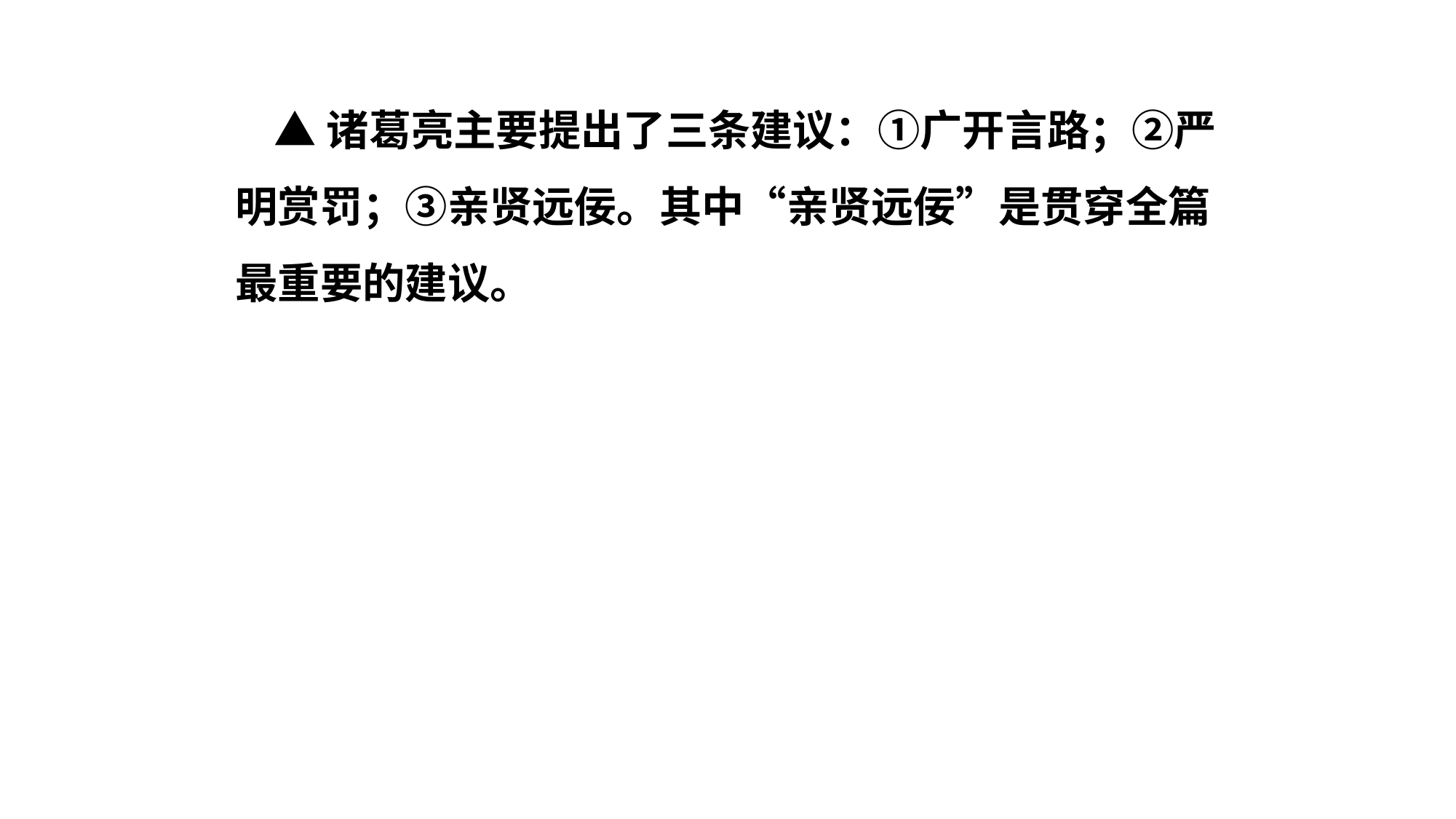

▲诸葛亮主要提出了三条建议：①广开言路；②严明赏罚；③亲贤远佞。其中“亲贤远佞”是贯穿全篇最重要的建议。